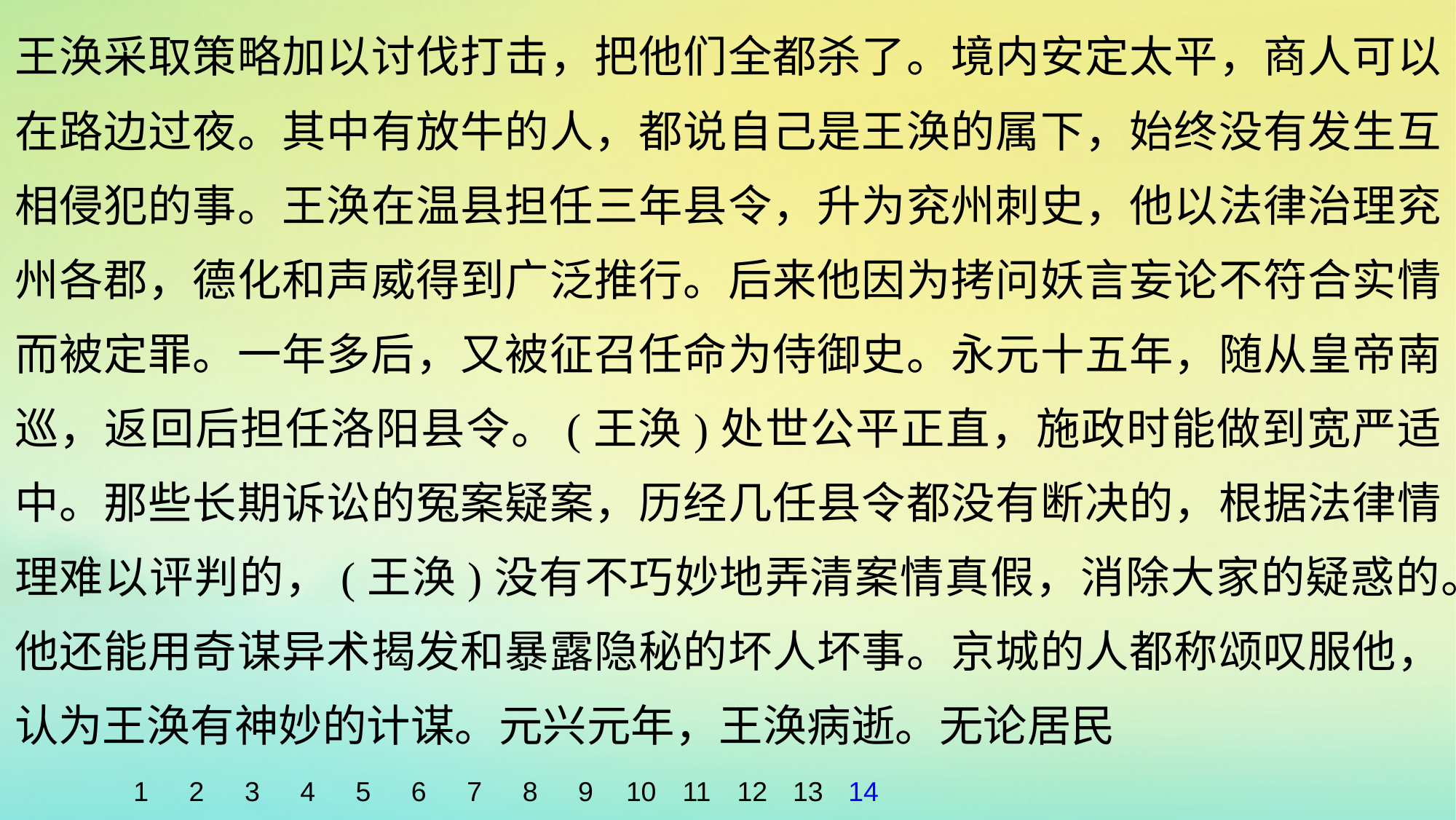

王涣采取策略加以讨伐打击，把他们全都杀了。境内安定太平，商人可以在路边过夜。其中有放牛的人，都说自己是王涣的属下，始终没有发生互相侵犯的事。王涣在温县担任三年县令，升为兖州刺史，他以法律治理兖州各郡，德化和声威得到广泛推行。后来他因为拷问妖言妄论不符合实情而被定罪。一年多后，又被征召任命为侍御史。永元十五年，随从皇帝南巡，返回后担任洛阳县令。(王涣)处世公平正直，施政时能做到宽严适中。那些长期诉讼的冤案疑案，历经几任县令都没有断决的，根据法律情理难以评判的，(王涣)没有不巧妙地弄清案情真假，消除大家的疑惑的。他还能用奇谋异术揭发和暴露隐秘的坏人坏事。京城的人都称颂叹服他，认为王涣有神妙的计谋。元兴元年，王涣病逝。无论居民
1
2
3
4
5
6
7
8
9
10
11
12
13
14